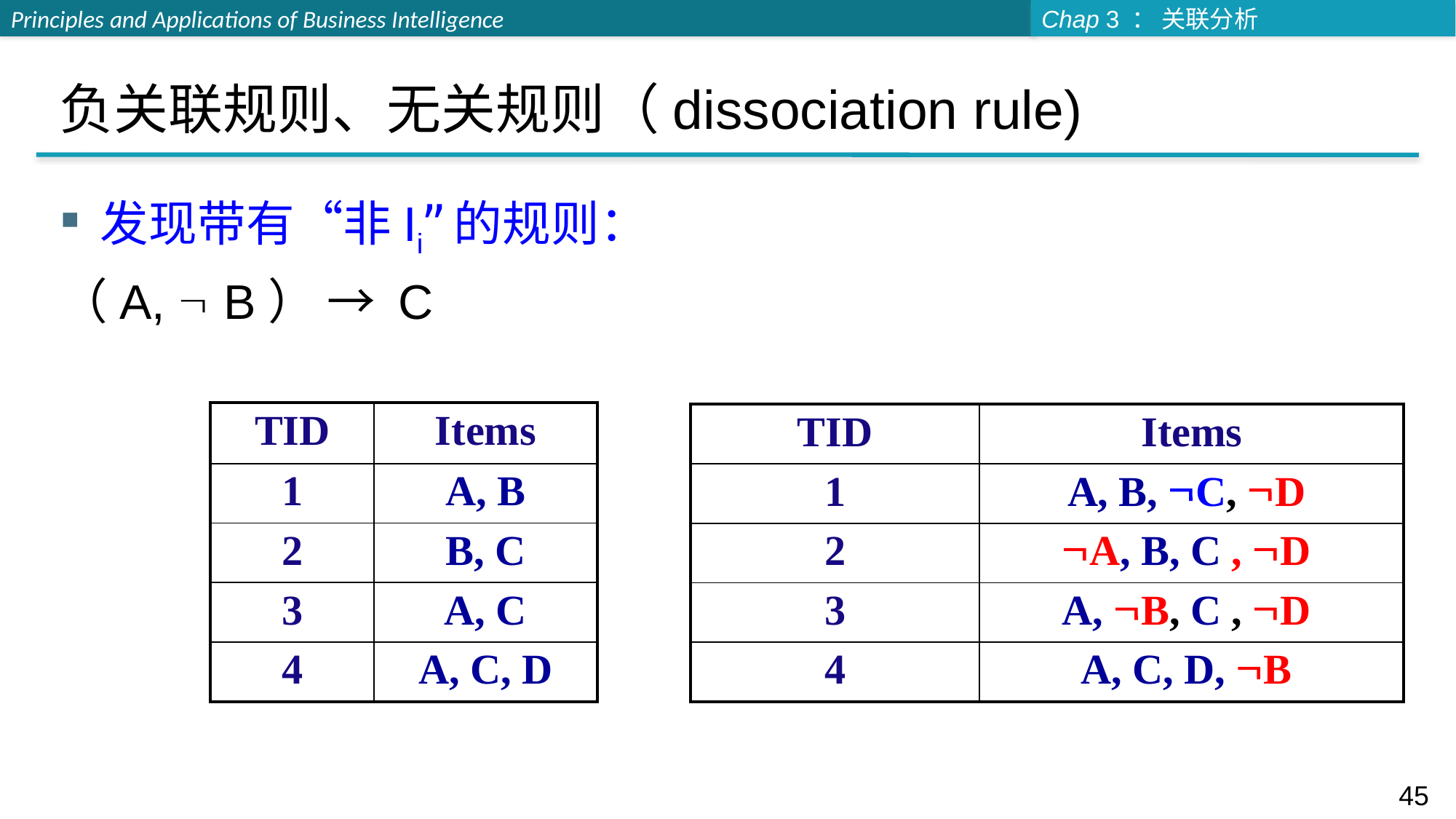

# 负关联规则、无关规则（dissociation rule)
发现带有“非Ii”的规则：
（A, ¬ B） → C
| TID | Items |
| --- | --- |
| 1 | A, B |
| 2 | B, C |
| 3 | A, C |
| 4 | A, C, D |
| TID | Items |
| --- | --- |
| 1 | A, B, ¬C, ¬D |
| 2 | ¬A, B, C , ¬D |
| 3 | A, ¬B, C , ¬D |
| 4 | A, C, D, ¬B |